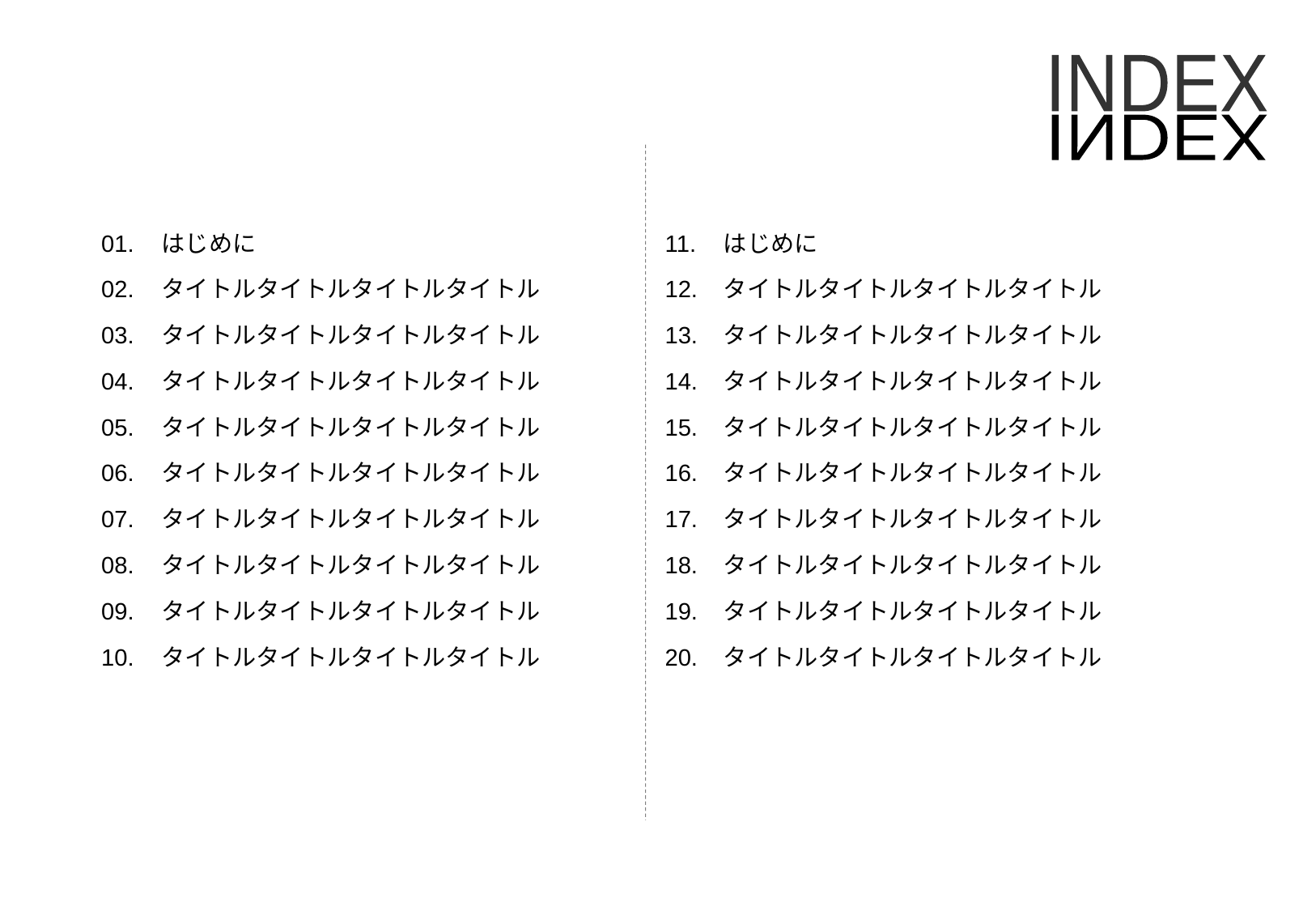

INDEX
INDEX

01.
02.
03.
04.
05.
06.
07.
08.
09.
10.
はじめに
タイトルタイトルタイトルタイトル
タイトルタイトルタイトルタイトル
タイトルタイトルタイトルタイトル
タイトルタイトルタイトルタイトル
タイトルタイトルタイトルタイトル
タイトルタイトルタイトルタイトル
タイトルタイトルタイトルタイトル
タイトルタイトルタイトルタイトル
タイトルタイトルタイトルタイトル
11.
12.
13.
14.
15.
16.
17.
18.
19.
20.
はじめに
タイトルタイトルタイトルタイトル
タイトルタイトルタイトルタイトル
タイトルタイトルタイトルタイトル
タイトルタイトルタイトルタイトル
タイトルタイトルタイトルタイトル
タイトルタイトルタイトルタイトル
タイトルタイトルタイトルタイトル
タイトルタイトルタイトルタイトル
タイトルタイトルタイトルタイトル